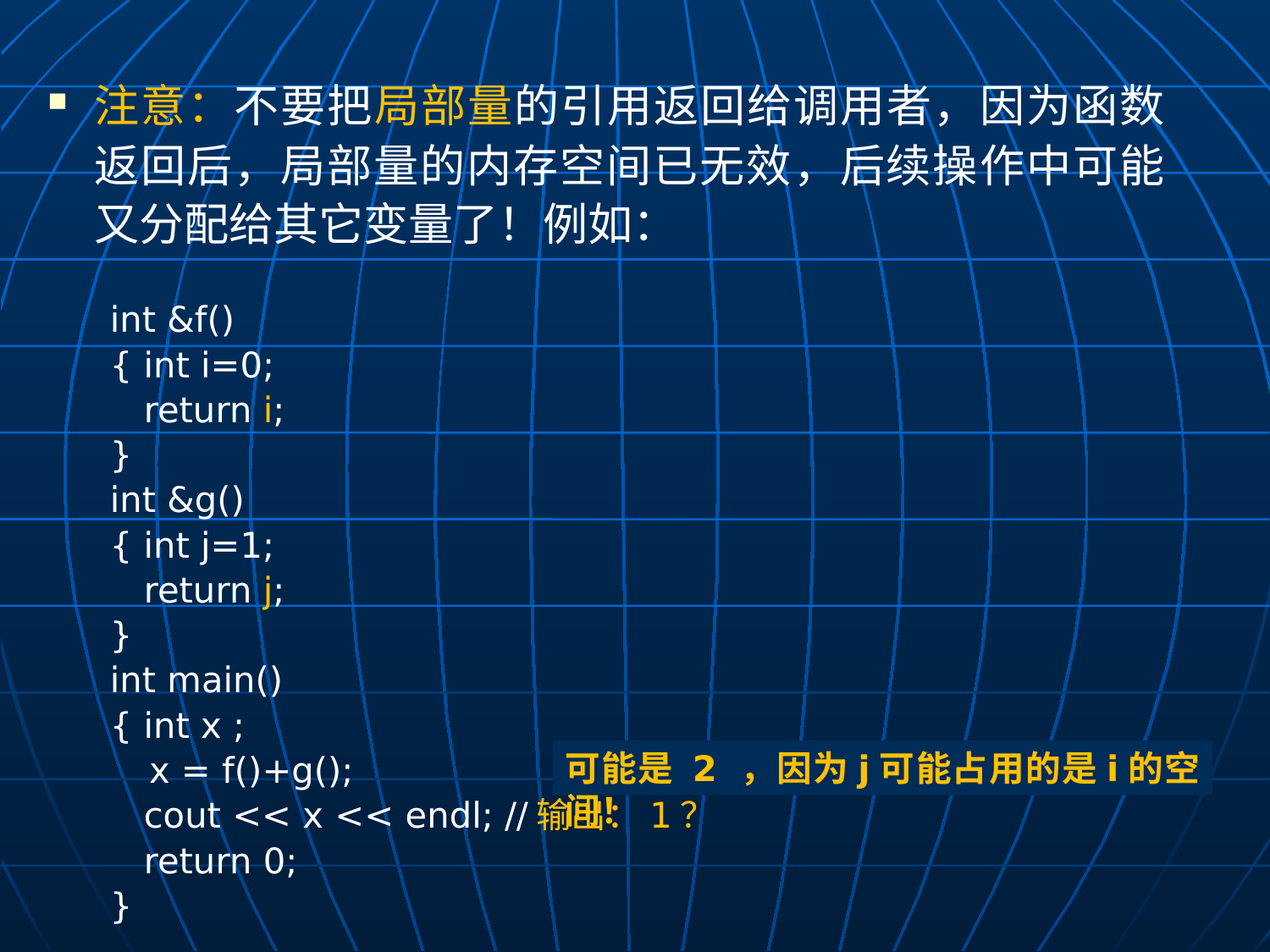

注意：不要把局部量的引用返回给调用者，因为函数返回后，局部量的内存空间已无效，后续操作中可能又分配给其它变量了！例如：

int &f()
{ int i=0;
   return i;
}
int &g()
{ int j=1;
   return j;
}
int main()
{ int x ;
	x = f()+g();
   cout << x << endl; //输出：1？
   return 0;
}
可能是 2 ，因为j可能占用的是i的空间！